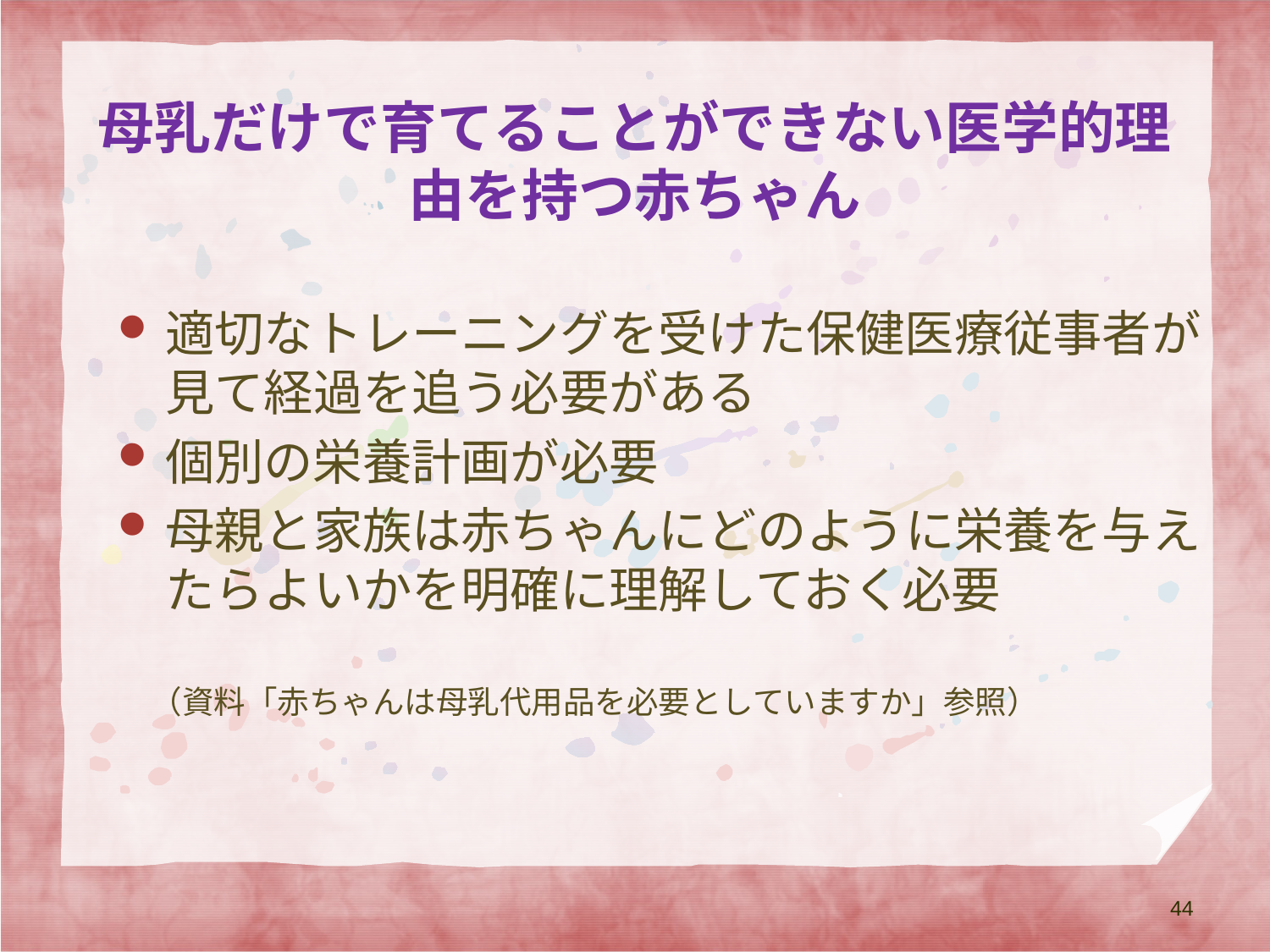

# 母乳だけで育てることができない医学的理由を持つ赤ちゃん
適切なトレーニングを受けた保健医療従事者が見て経過を追う必要がある
個別の栄養計画が必要
母親と家族は赤ちゃんにどのように栄養を与えたらよいかを明確に理解しておく必要
（資料「赤ちゃんは母乳代用品を必要としていますか」参照）
44